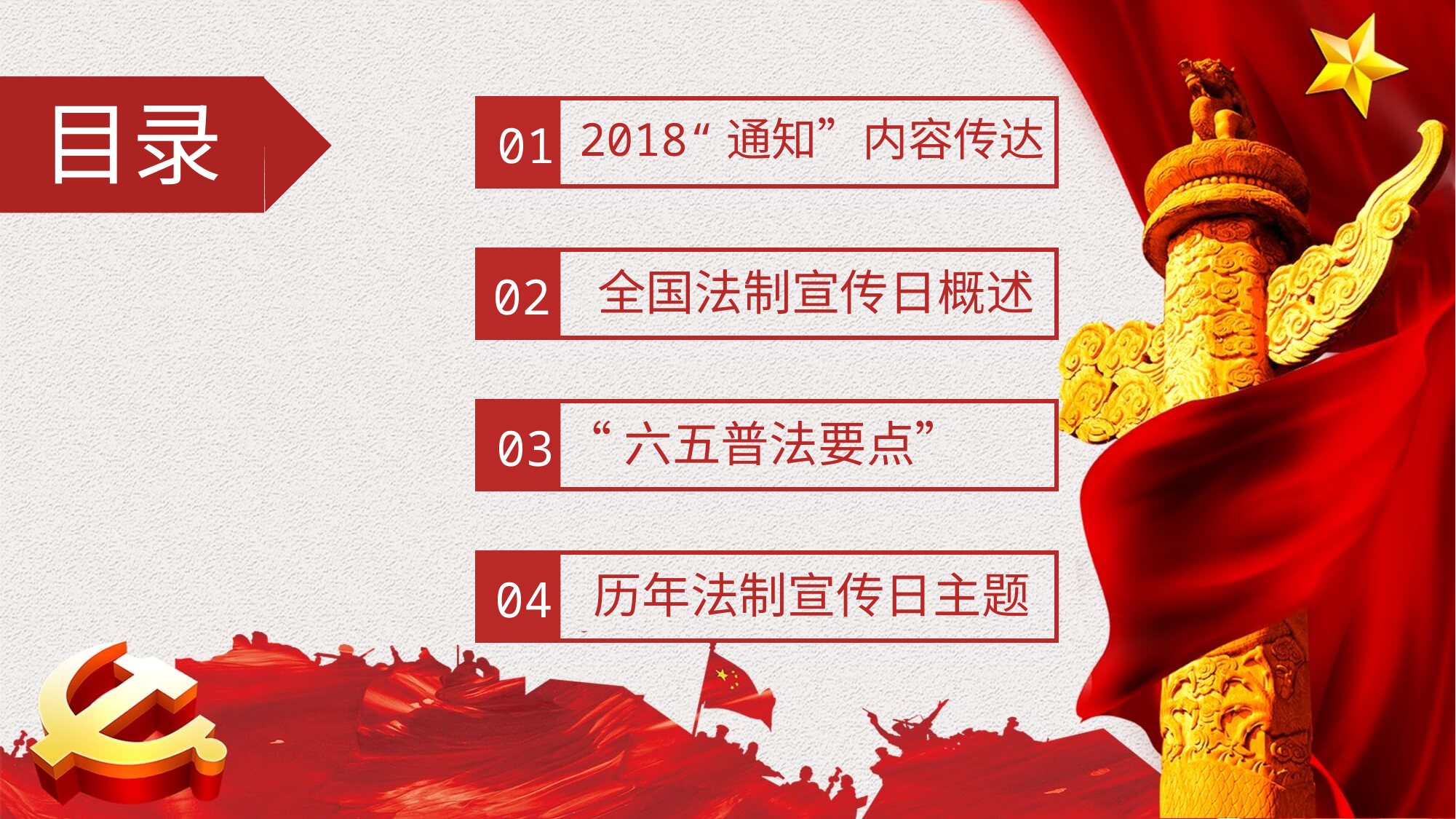

目录

 2018“通知”内容传达
01

 全国法制宣传日概述
02

  “六五普法要点”
03

 历年法制宣传日主题
04